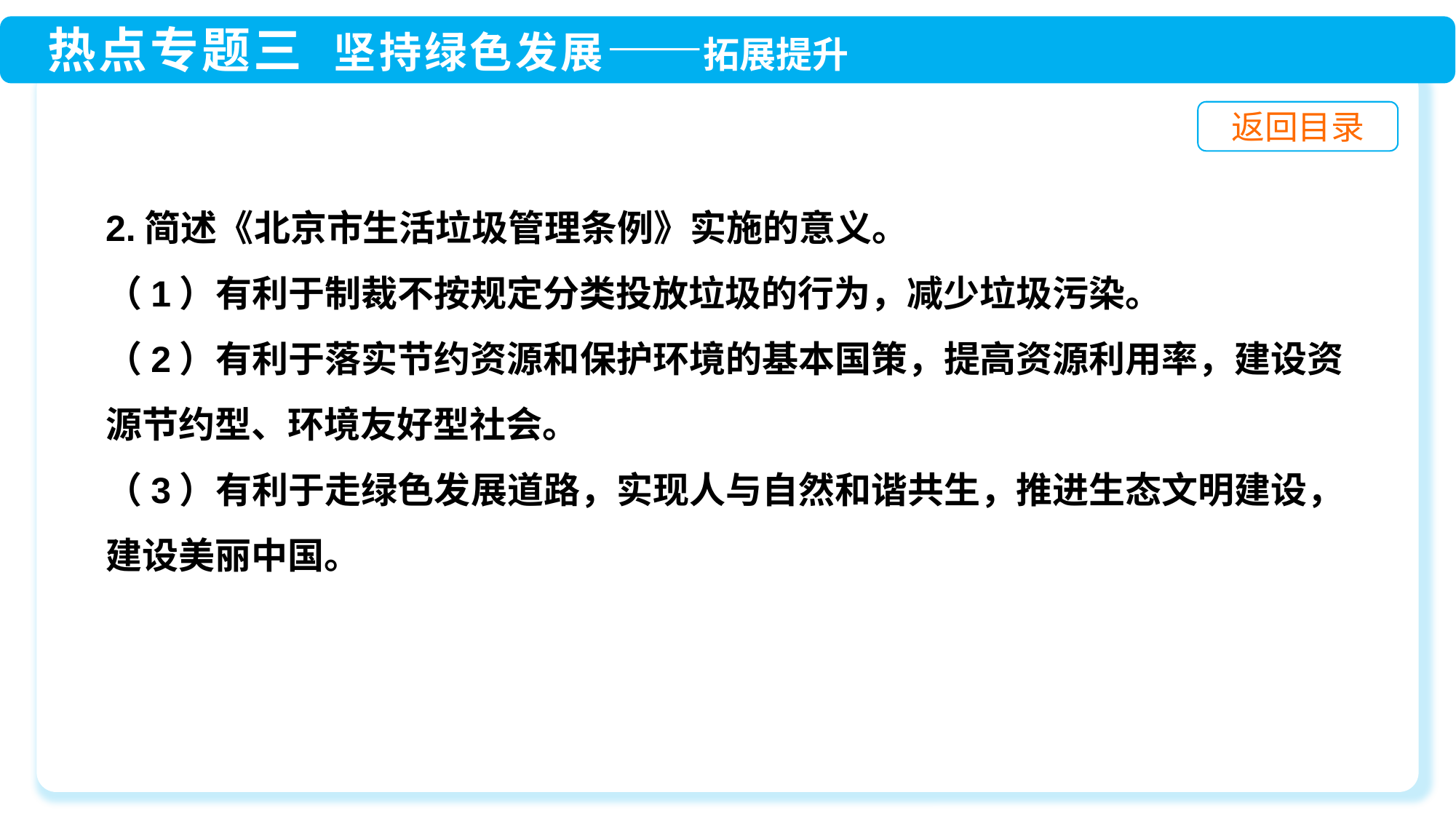

2.简述《北京市生活垃圾管理条例》实施的意义。
（1）有利于制裁不按规定分类投放垃圾的行为，减少垃圾污染。
（2）有利于落实节约资源和保护环境的基本国策，提高资源利用率，建设资源节约型、环境友好型社会。
（3）有利于走绿色发展道路，实现人与自然和谐共生，推进生态文明建设，建设美丽中国。